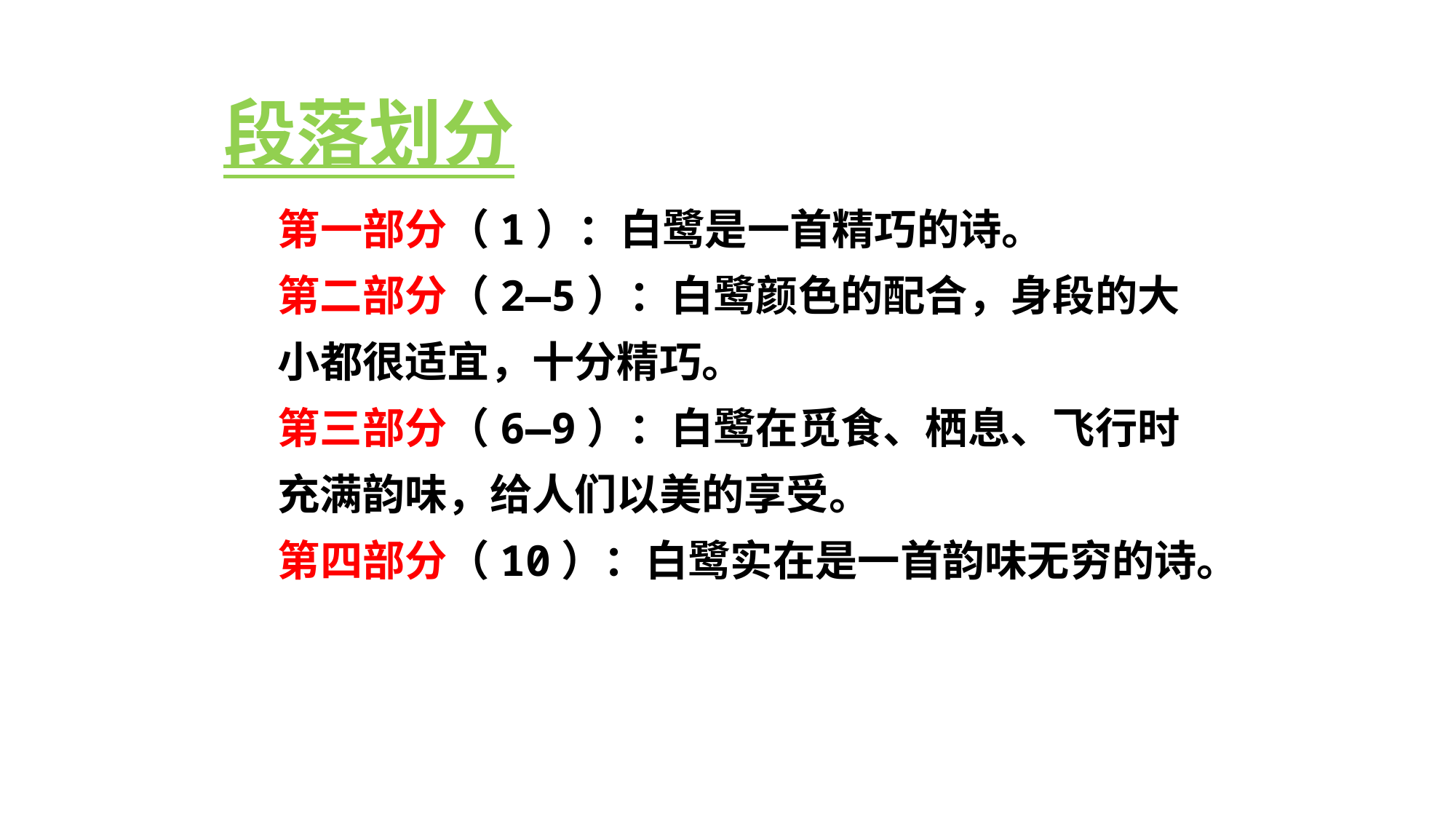

段落划分
第一部分（1）：白鹭是一首精巧的诗。
第二部分（2—5）：白鹭颜色的配合，身段的大小都很适宜，十分精巧。
第三部分（6—9）：白鹭在觅食、栖息、飞行时充满韵味，给人们以美的享受。
第四部分（10）：白鹭实在是一首韵味无穷的诗。